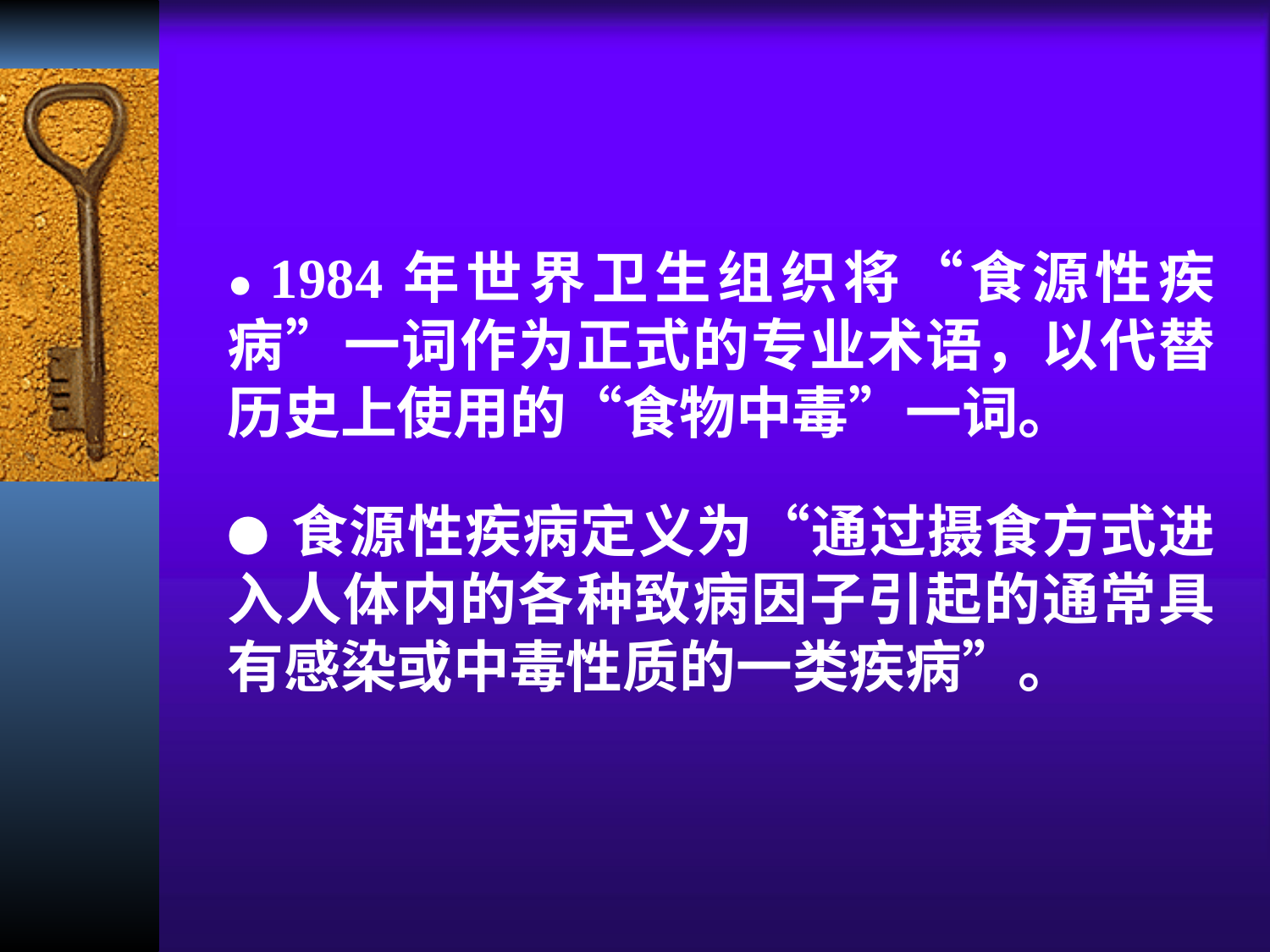

● 1984年世界卫生组织将“食源性疾病”一词作为正式的专业术语，以代替历史上使用的“食物中毒”一词。

● 食源性疾病定义为“通过摄食方式进入人体内的各种致病因子引起的通常具有感染或中毒性质的一类疾病”。